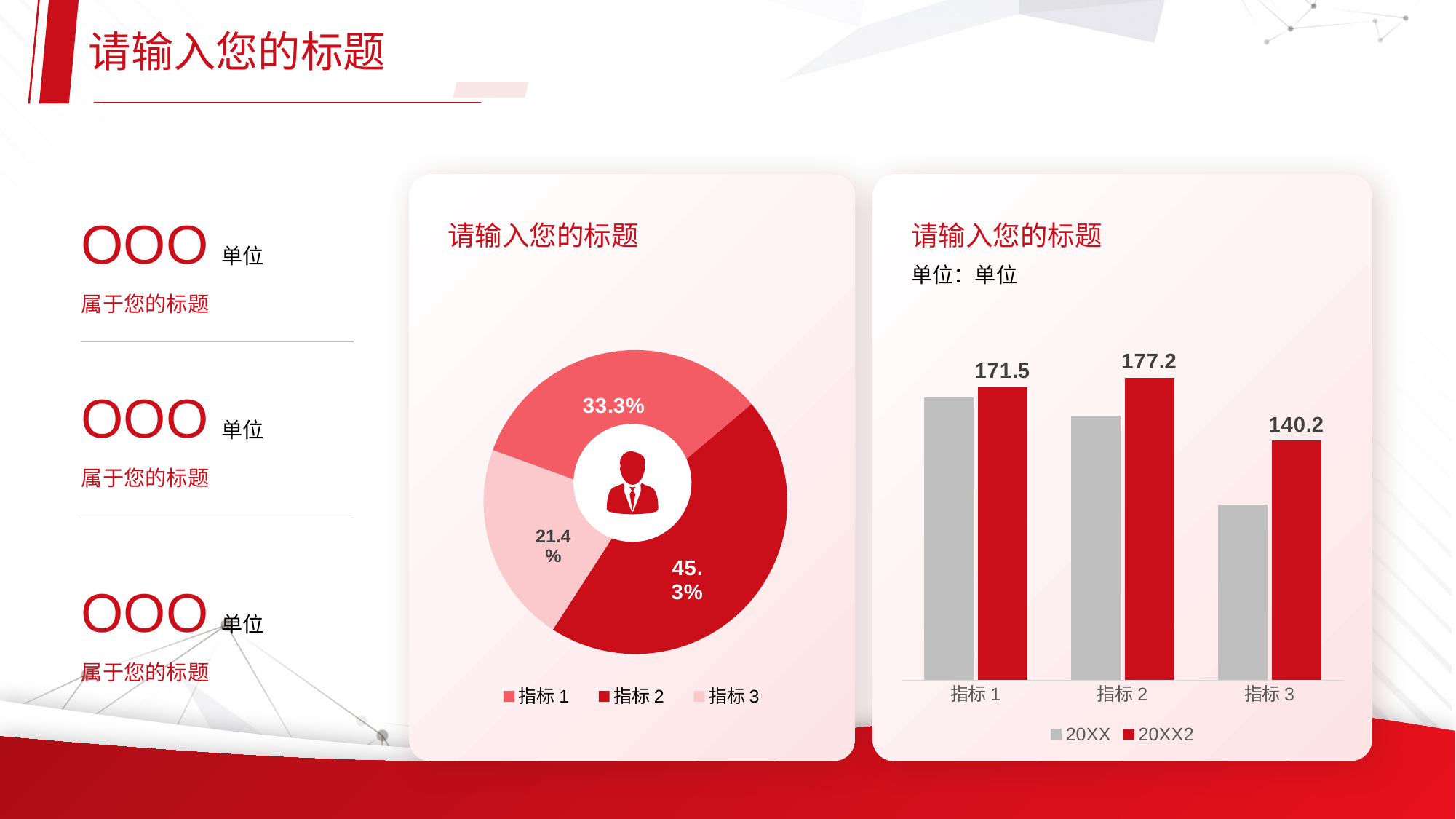

请输入您的标题

OOO单位
属于您的标题
请输入您的标题
请输入您的标题
单位：单位

### Chart

| Category |  |
|---|---|
| 指标1 | 0.333 |
| 指标2 | 0.453 |
| 指标3 | 0.214 |

### Chart

| Category | 20XX | 20XX2 |
|---|---|---|
| 指标1 | 165.4 | 171.5 |
| 指标2 | 154.7 | 177.2 |
| 指标3 | 103.1 | 140.2 |
OOO单位
属于您的标题

OOO单位
属于您的标题